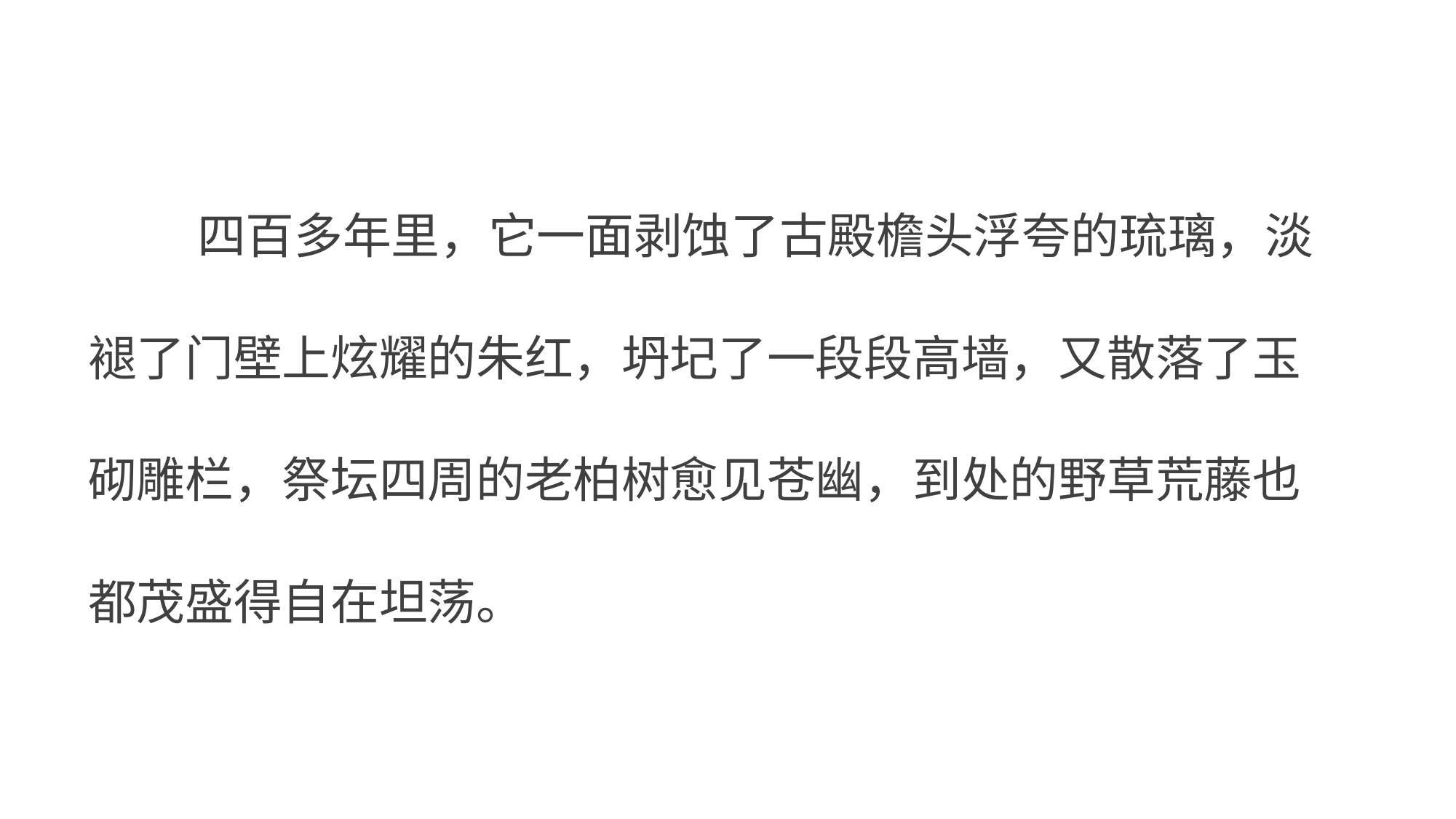

四百多年里，它一面剥蚀了古殿檐头浮夸的琉璃，淡
褪了门壁上炫耀的朱红，坍圮了一段段高墙，又散落了玉
砌雕栏，祭坛四周的老柏树愈见苍幽，到处的野草荒藤也 都茂盛得自在坦荡。